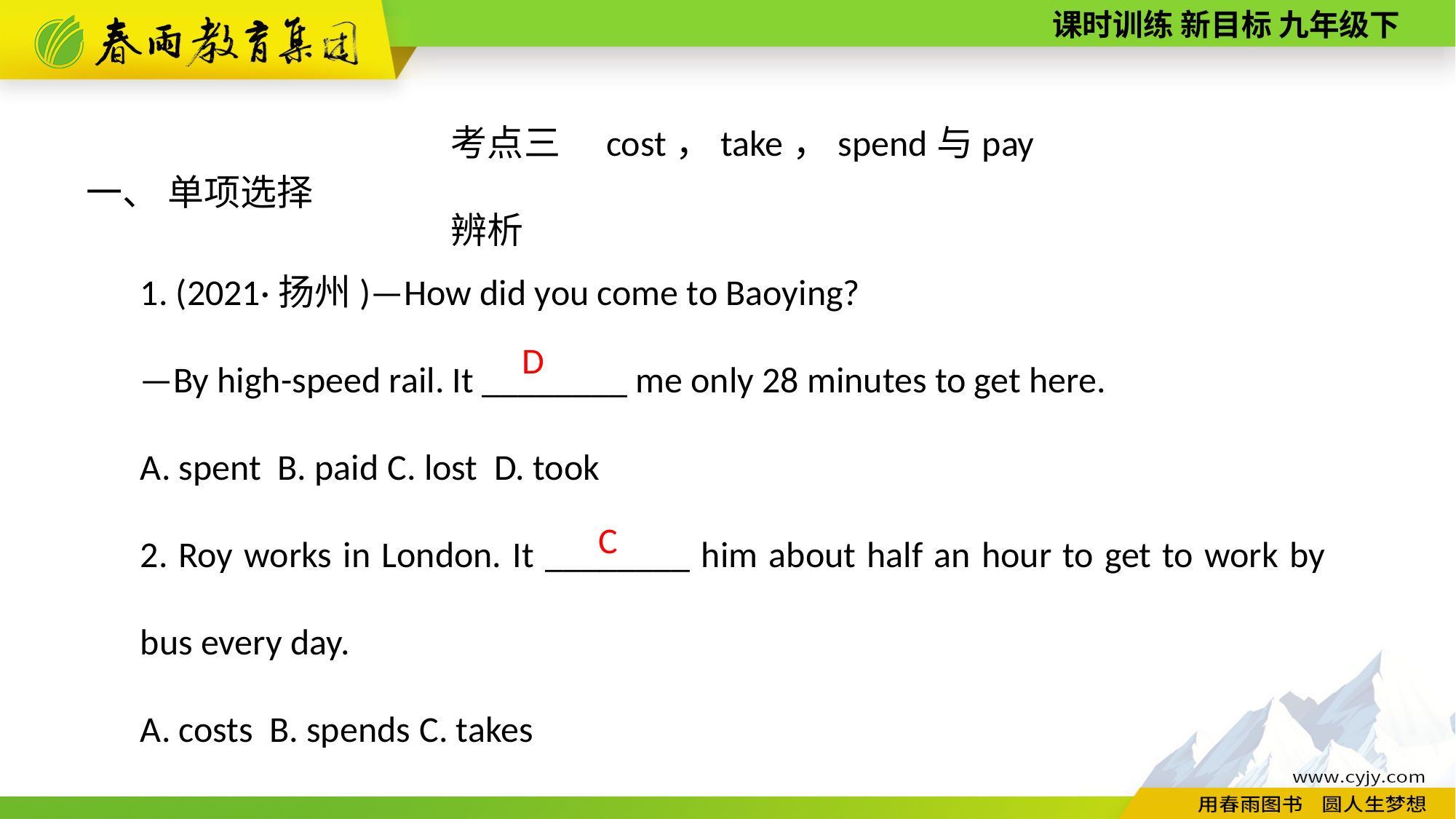

考点三　cost，take，spend与pay辨析
一、 单项选择
1. (2021·扬州)—How did you come to Baoying?
—By high-­speed rail. It ________ me only 28 minutes to get here.
A. spent  B. paid  C. lost  D. took
2. Roy works in London. It ________ him about half an hour to get to work by bus every day.
A. costs  B. spends  C. takes
D
C